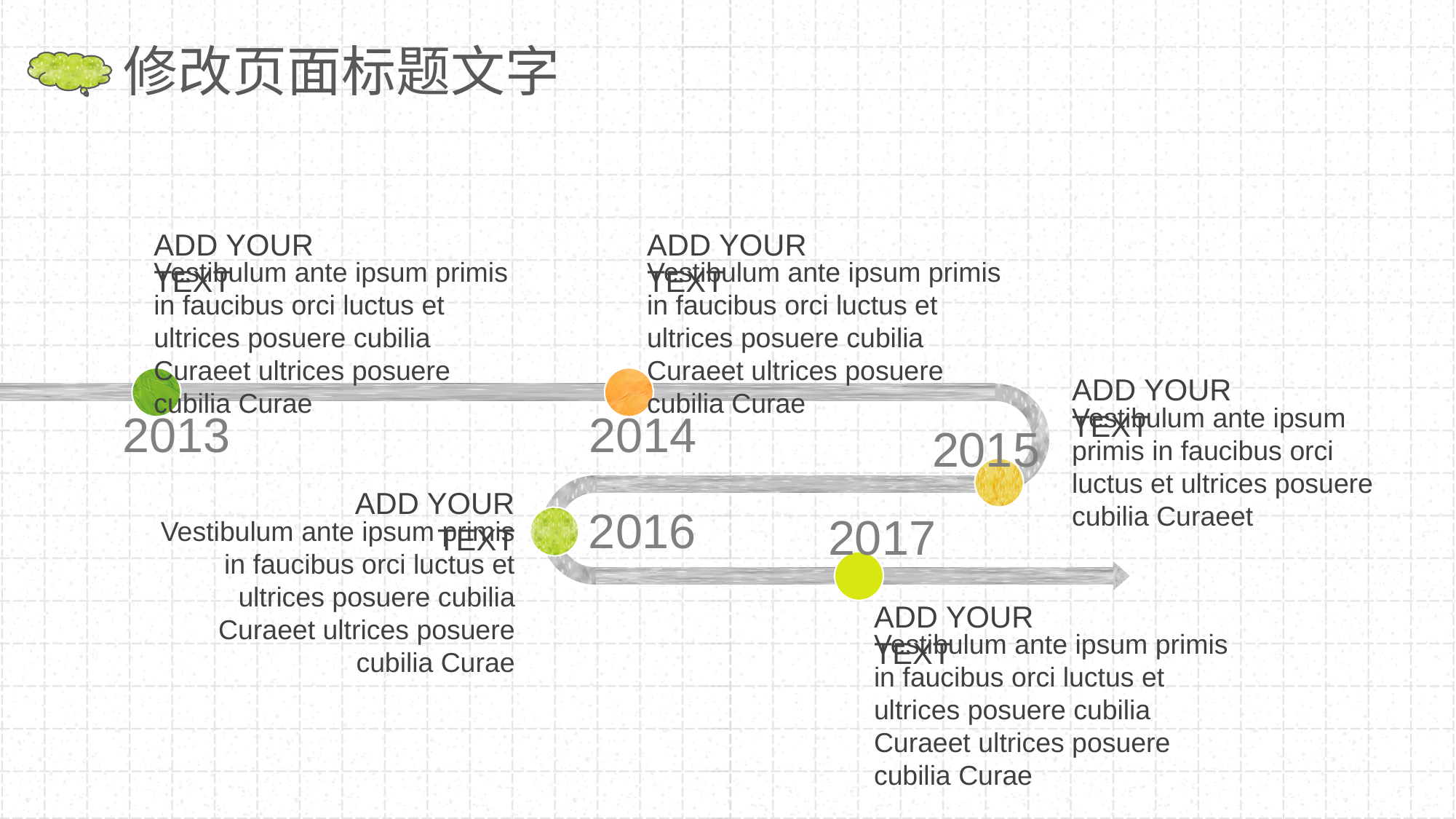

修改页面标题文字
ADD YOUR TEXT
Vestibulum ante ipsum primis in faucibus orci luctus et ultrices posuere cubilia Curaeet ultrices posuere cubilia Curae
ADD YOUR TEXT
Vestibulum ante ipsum primis in faucibus orci luctus et ultrices posuere cubilia Curaeet ultrices posuere cubilia Curae
ADD YOUR TEXT
Vestibulum ante ipsum primis in faucibus orci luctus et ultrices posuere cubilia Curaeet

2013
2014
2015

ADD YOUR TEXT
Vestibulum ante ipsum primis in faucibus orci luctus et ultrices posuere cubilia Curaeet ultrices posuere cubilia Curae

2016
2017

ADD YOUR TEXT
Vestibulum ante ipsum primis in faucibus orci luctus et ultrices posuere cubilia Curaeet ultrices posuere cubilia Curae